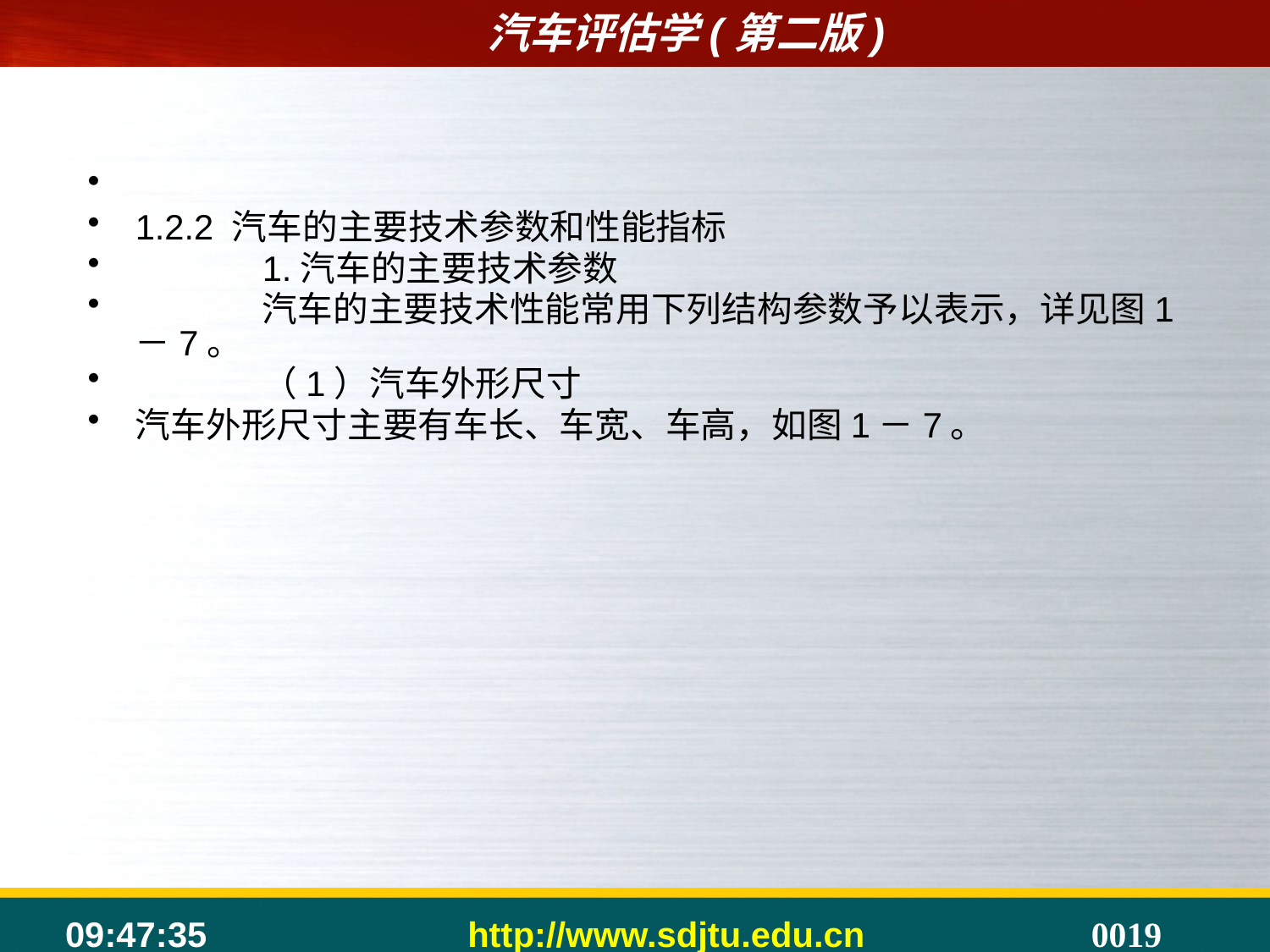

1.2.2 汽车的主要技术参数和性能指标
	1.汽车的主要技术参数
	汽车的主要技术性能常用下列结构参数予以表示，详见图1－7。
	（1）汽车外形尺寸
汽车外形尺寸主要有车长、车宽、车高，如图1－7。